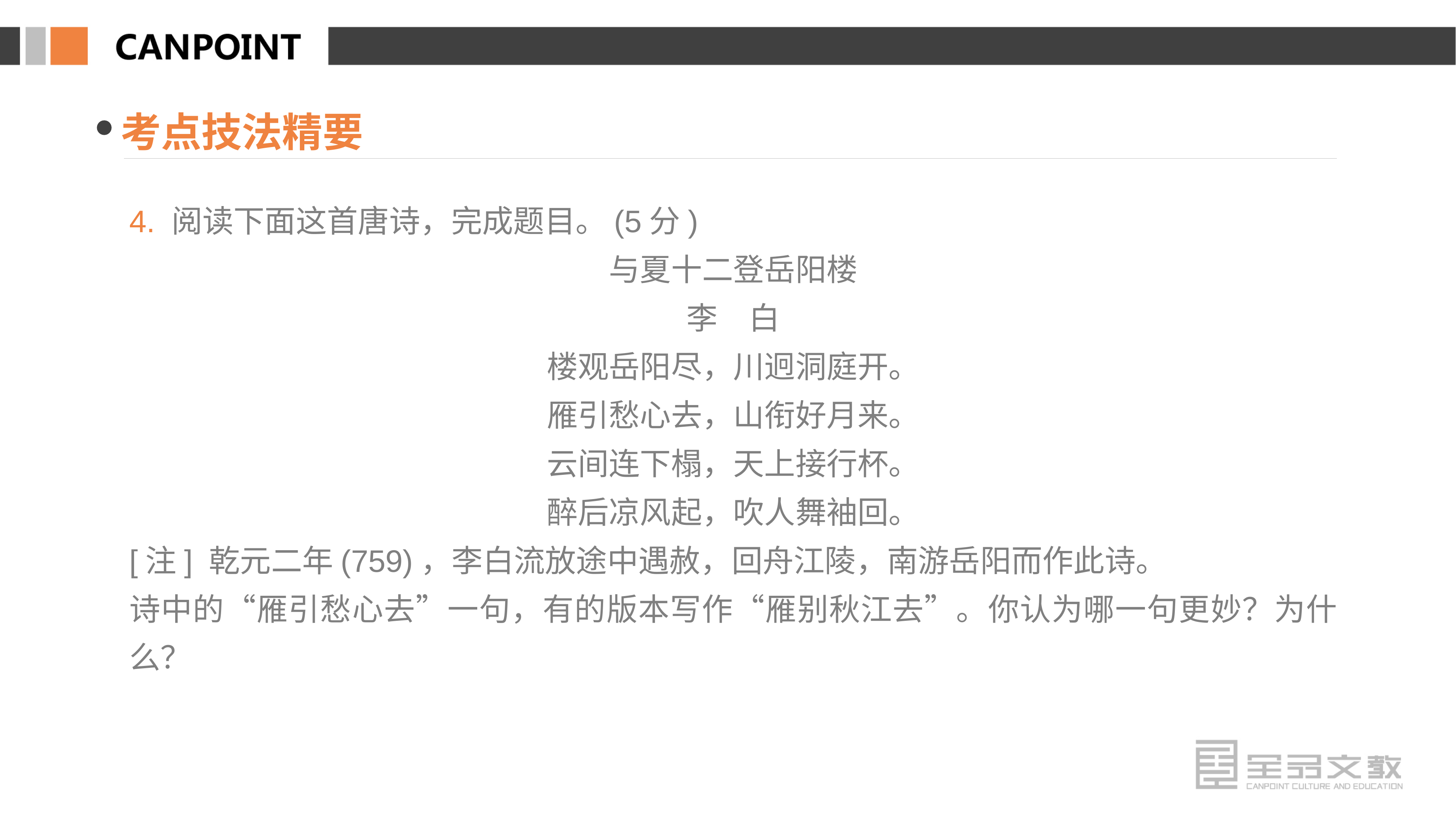

考点技法精要

4. 阅读下面这首唐诗，完成题目。(5分)
与夏十二登岳阳楼
李　白
楼观岳阳尽，川迥洞庭开。
雁引愁心去，山衔好月来。
云间连下榻，天上接行杯。
醉后凉风起，吹人舞袖回。
[注] 乾元二年(759)，李白流放途中遇赦，回舟江陵，南游岳阳而作此诗。
诗中的“雁引愁心去”一句，有的版本写作“雁别秋江去”。你认为哪一句更妙？为什么？